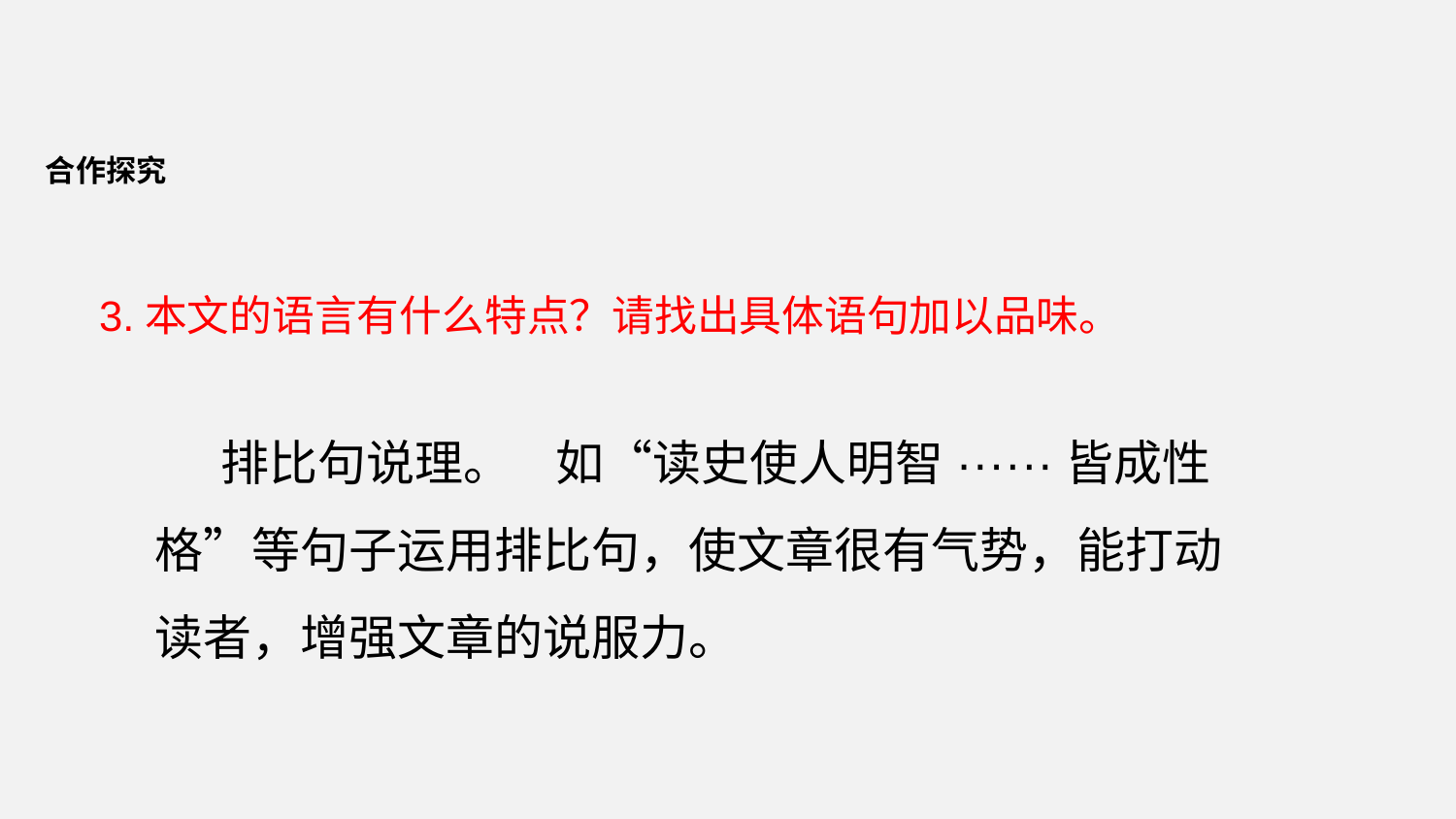

合作探究
# 3.本文的语言有什么特点？请找出具体语句加以品味。
          排比句说理。    如“读史使人明智······皆成性格”等句子运用排比句，使文章很有气势，能打动读者，增强文章的说服力。